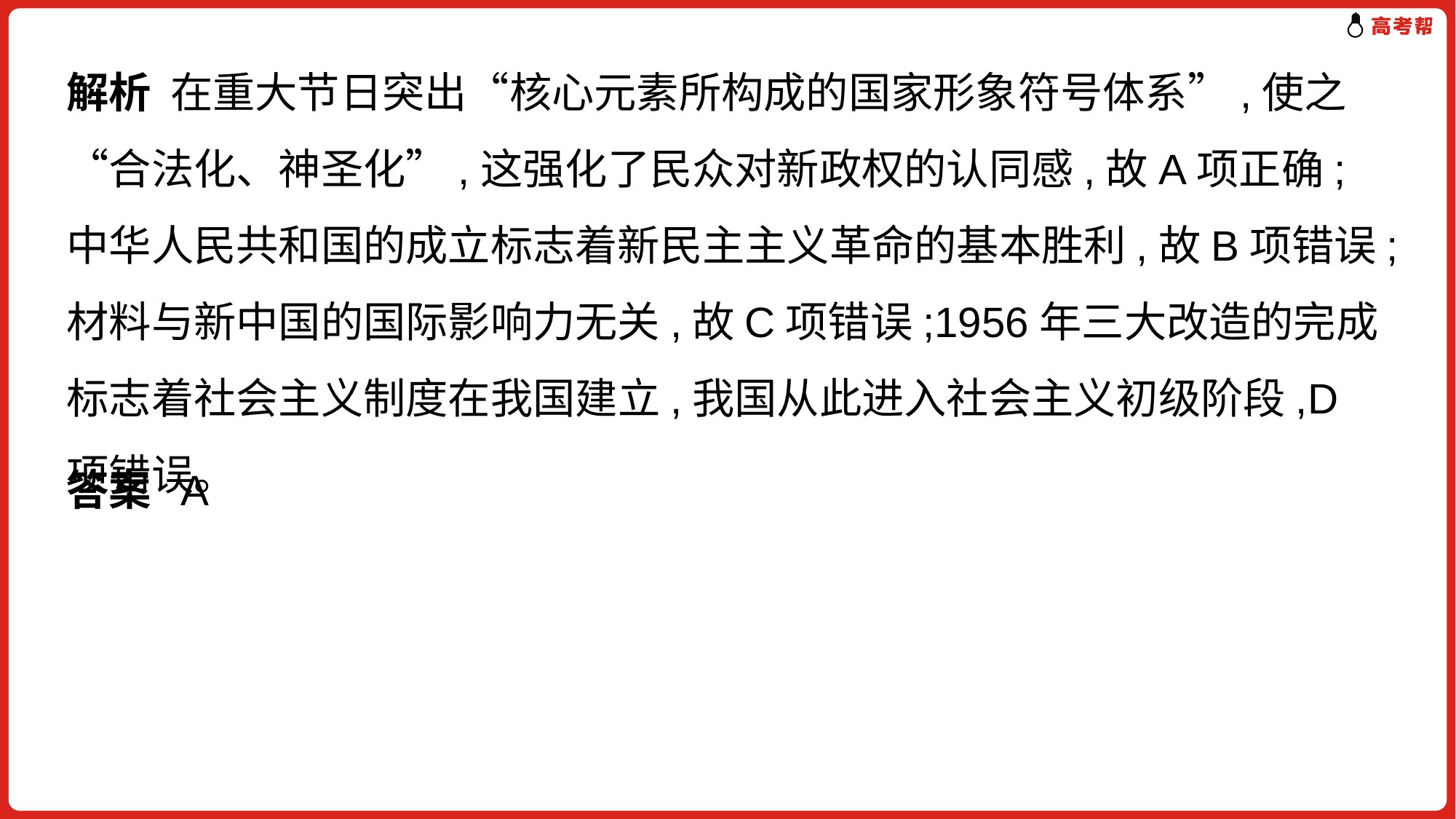

解析  在重大节日突出“核心元素所构成的国家形象符号体系”,使之“合法化、神圣化”,这强化了民众对新政权的认同感,故A项正确;中华人民共和国的成立标志着新民主主义革命的基本胜利,故B项错误;材料与新中国的国际影响力无关,故C项错误;1956年三大改造的完成标志着社会主义制度在我国建立,我国从此进入社会主义初级阶段,D项错误。
答案  A